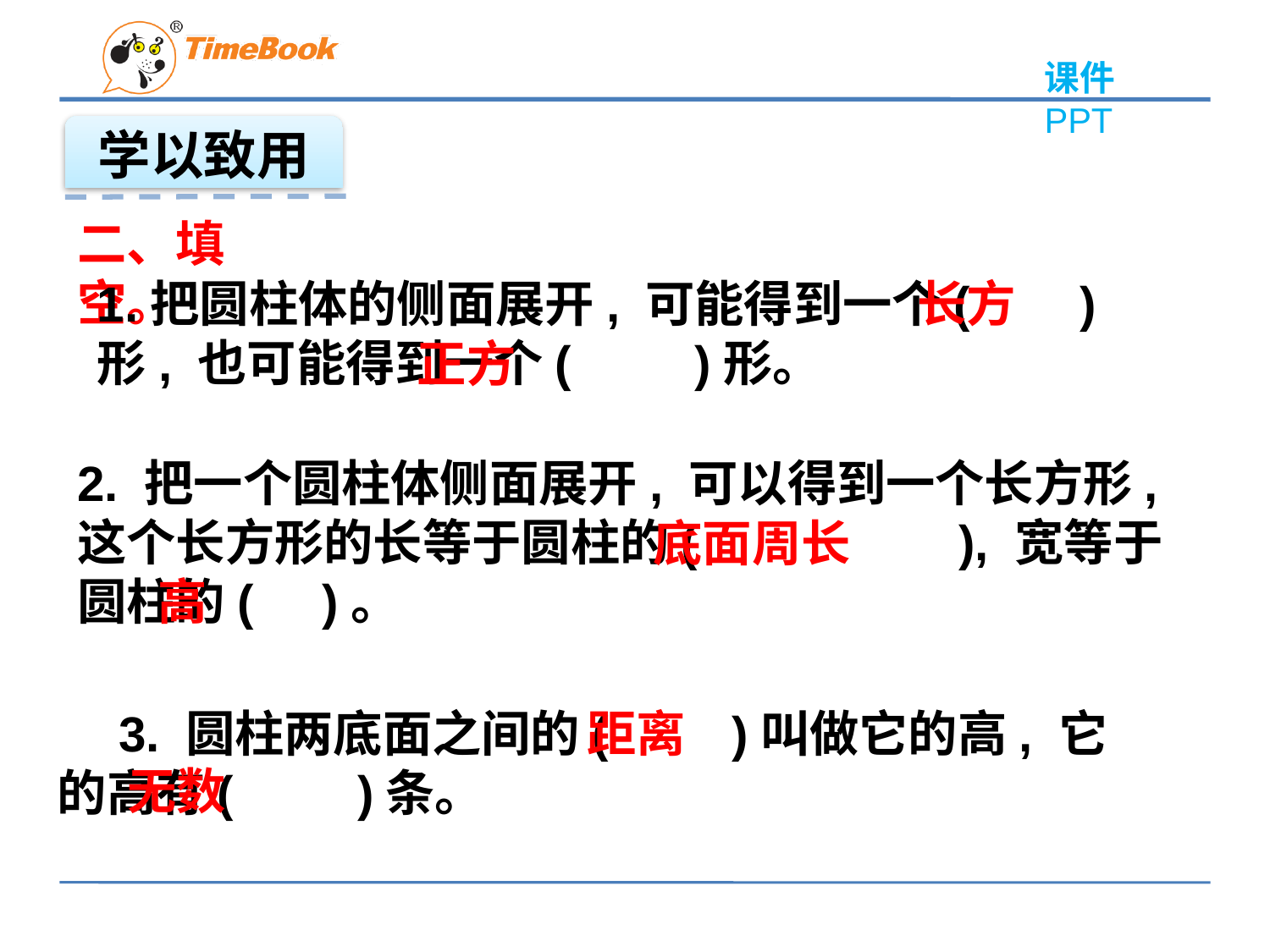

学以致用
二、填空。
1.把圆柱体的侧面展开, 可能得到一个(        )形, 也可能得到一个(         )形。
长方
正方
2. 把一个圆柱体侧面展开, 可以得到一个长方形, 这个长方形的长等于圆柱的(                   ), 宽等于圆柱的(     )。
底面周长
高
　3. 圆柱两底面之间的(         )叫做它的高, 它的高有(         )条。
距离
无数